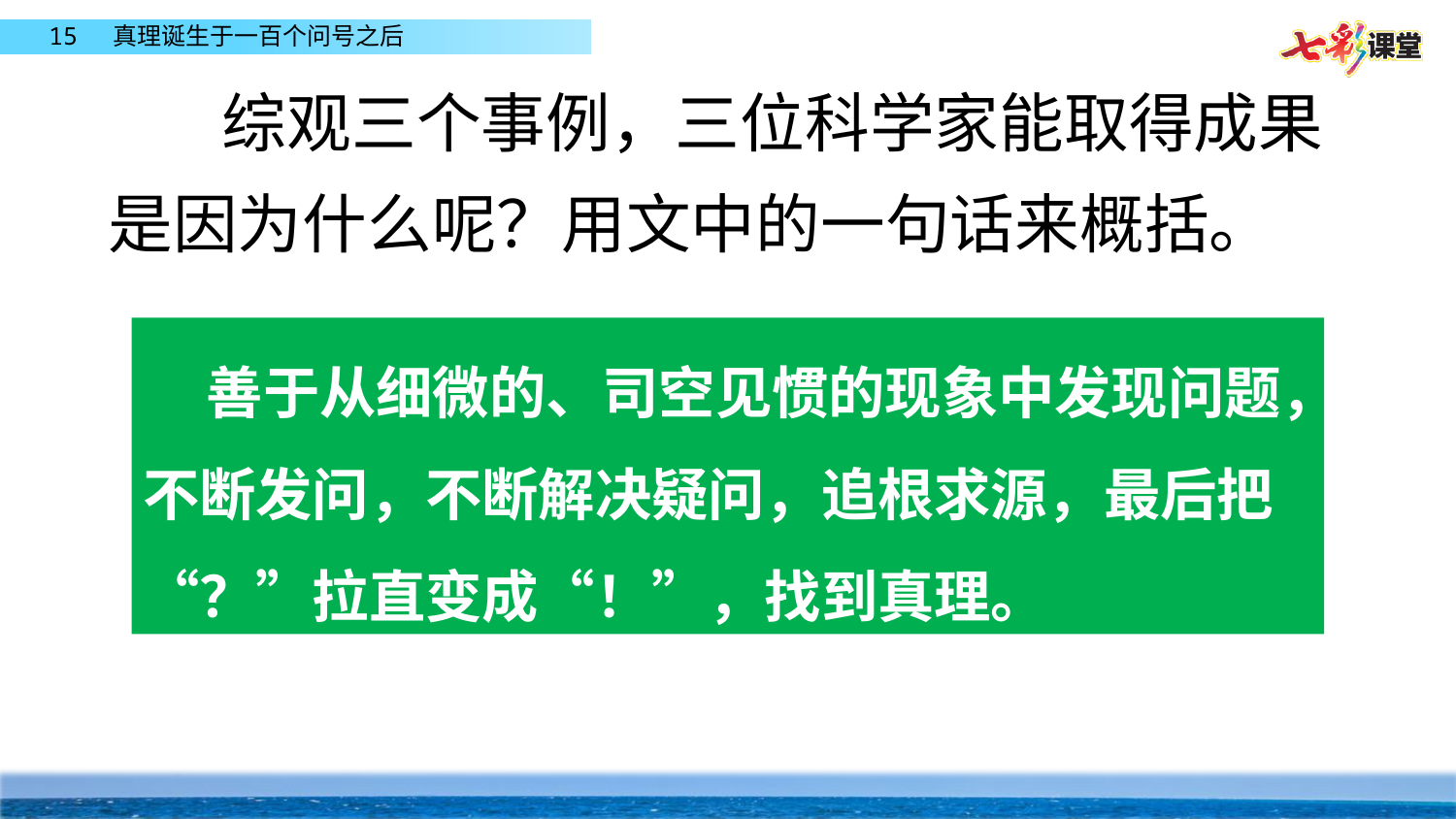

综观三个事例，三位科学家能取得成果是因为什么呢？用文中的一句话来概括。
    善于从细微的、司空见惯的现象中发现问题，不断发问，不断解决疑问，追根求源，最后把“？”拉直变成“！”，找到真理。